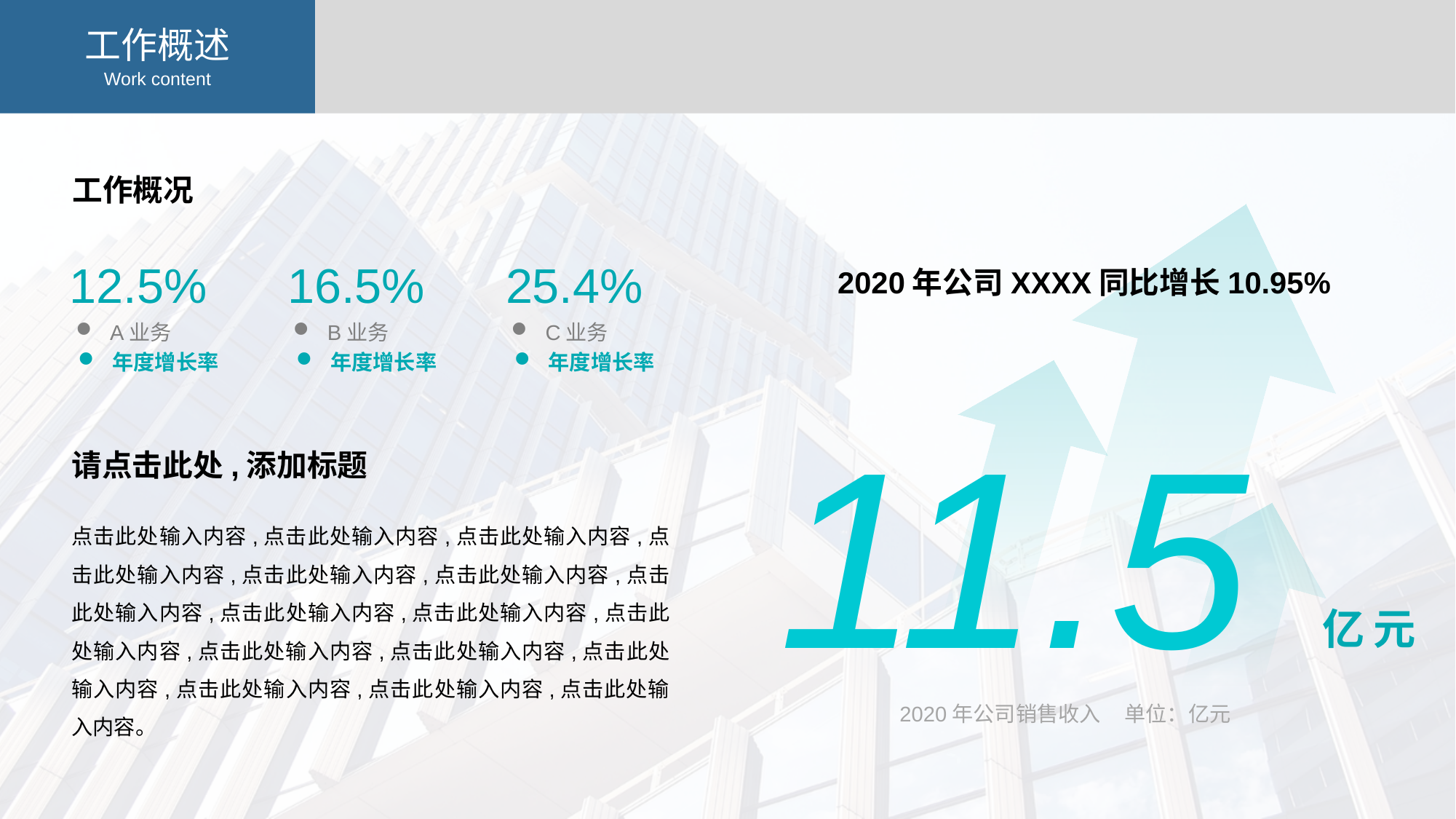

工作概述
Work content
工作概况

12.5%
A业务
年度增长率
25.4%
C业务
年度增长率
16.5%
B业务
年度增长率
2020年公司XXXX同比增长10.95%
11.5
请点击此处,添加标题
点击此处输入内容,点击此处输入内容,点击此处输入内容,点击此处输入内容,点击此处输入内容,点击此处输入内容,点击此处输入内容,点击此处输入内容,点击此处输入内容,点击此处输入内容,点击此处输入内容,点击此处输入内容,点击此处输入内容,点击此处输入内容,点击此处输入内容,点击此处输入内容。
亿元
2020年公司销售收入     单位：亿元